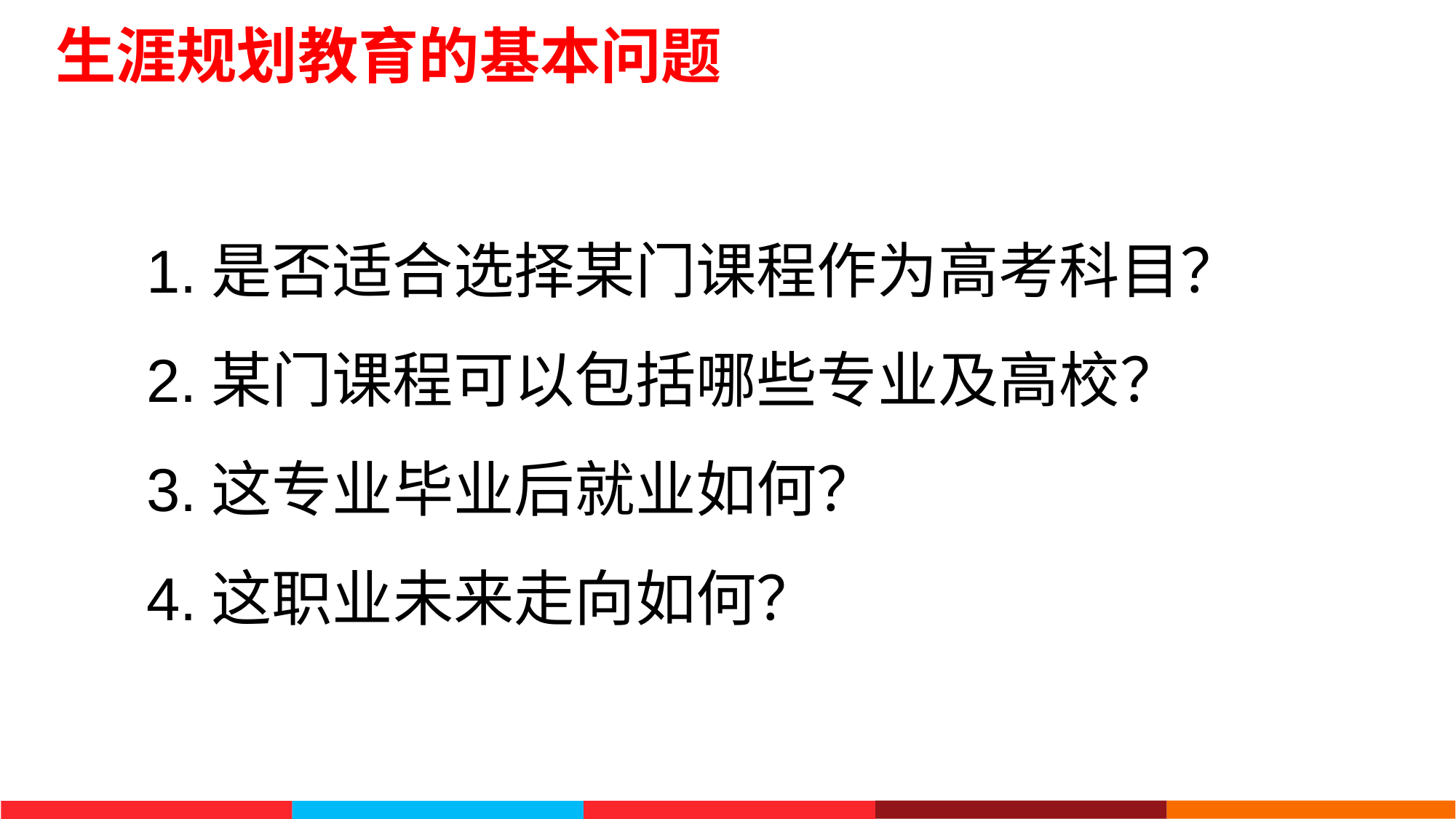

生涯规划教育的基本问题
1.是否适合选择某门课程作为高考科目？
2.某门课程可以包括哪些专业及高校？
3.这专业毕业后就业如何？
4.这职业未来走向如何？